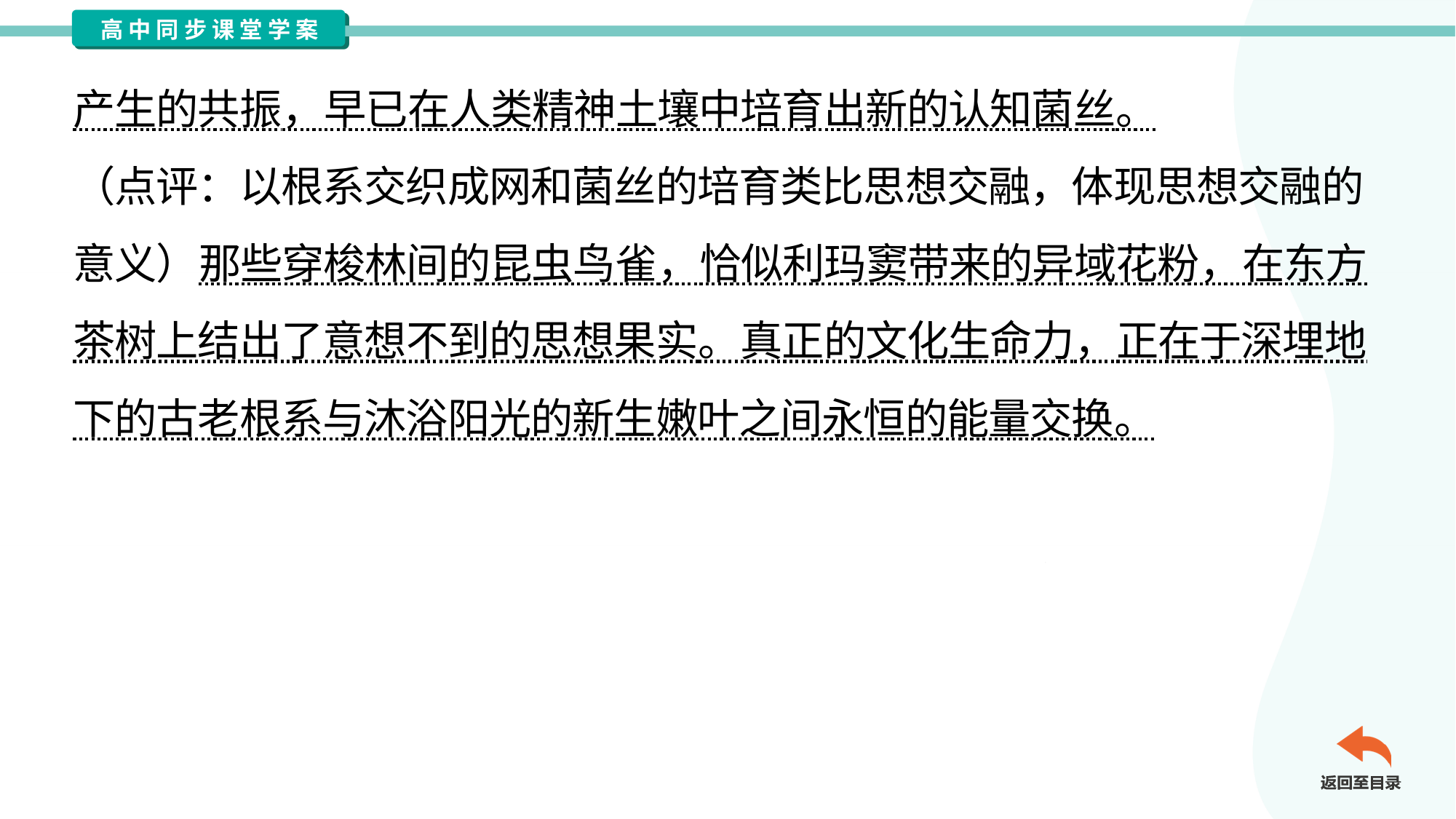

产生的共振，早已在人类精神土壤中培育出新的认知菌丝。
（点评：以根系交织成网和菌丝的培育类比思想交融，体现思想交融的
意义）那些穿梭林间的昆虫鸟雀，恰似利玛窦带来的异域花粉，在东方
茶树上结出了意想不到的思想果实。真正的文化生命力，正在于深埋地
下的古老根系与沐浴阳光的新生嫩叶之间永恒的能量交换。